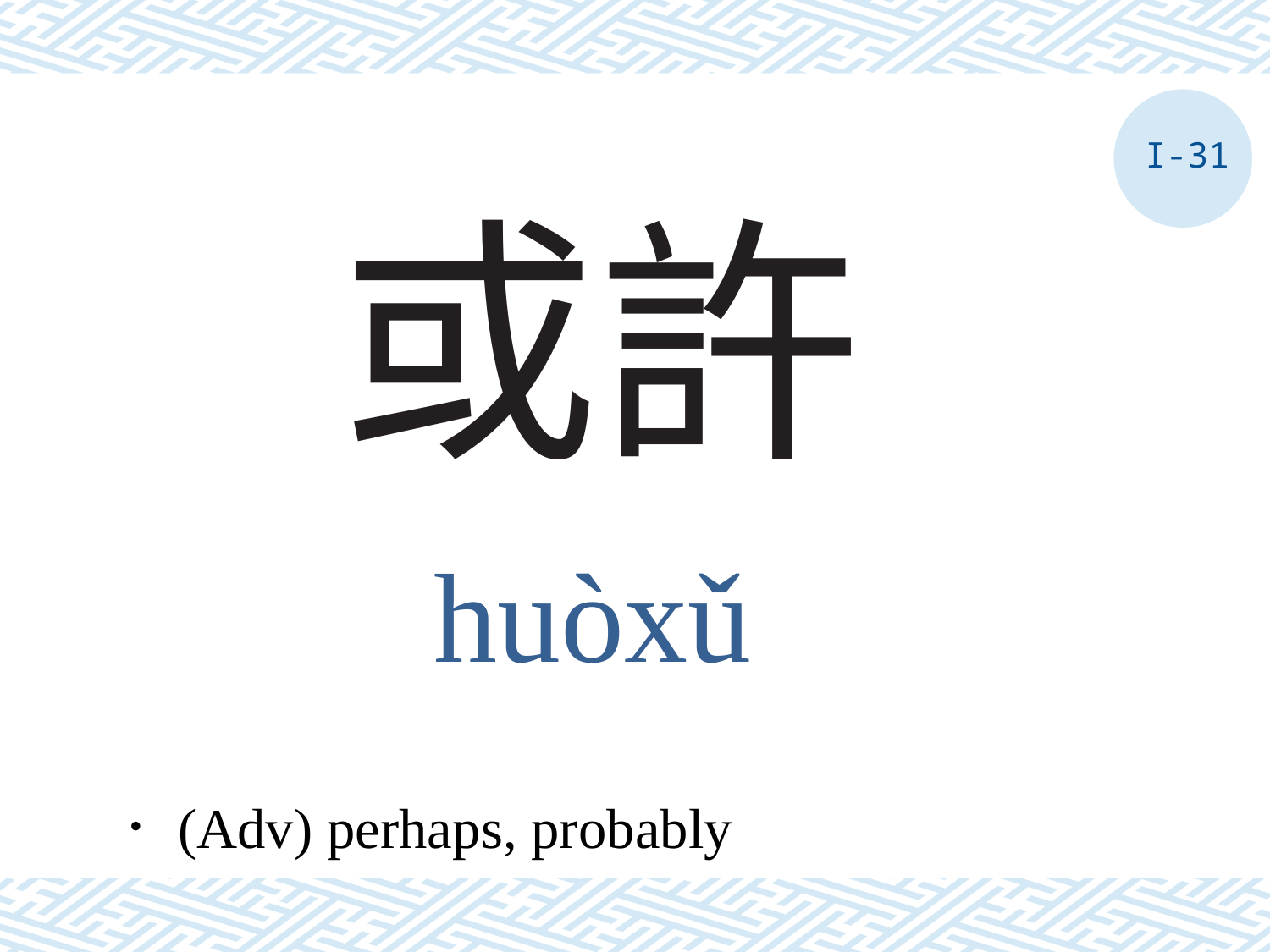

I-31

# 或許
huòxǔ
．(Adv) perhaps, probably